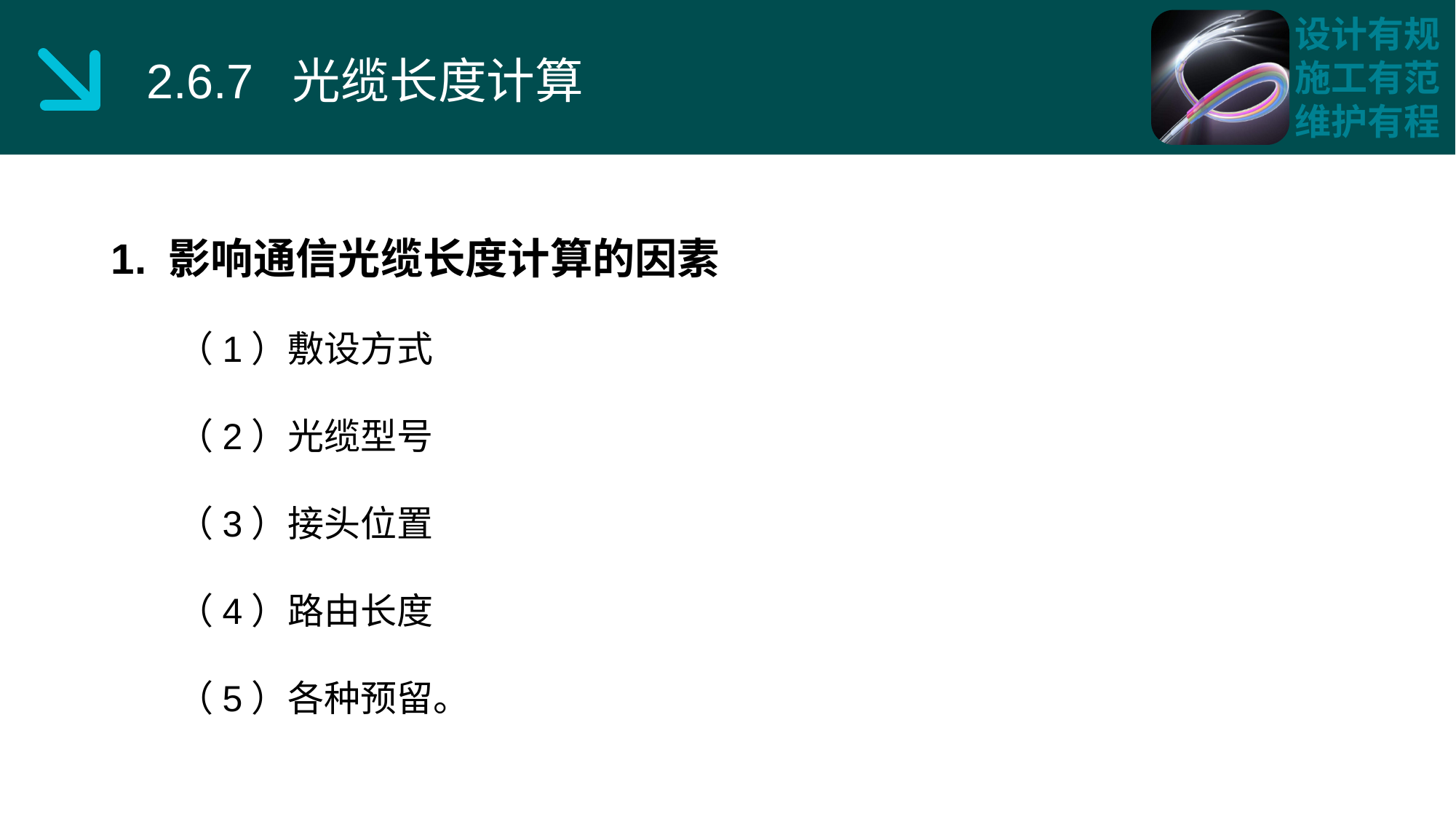

2.6.7  光缆长度计算

1. 影响通信光缆长度计算的因素

       （1）敷设方式

       （2）光缆型号

       （3）接头位置

       （4）路由长度

       （5）各种预留。